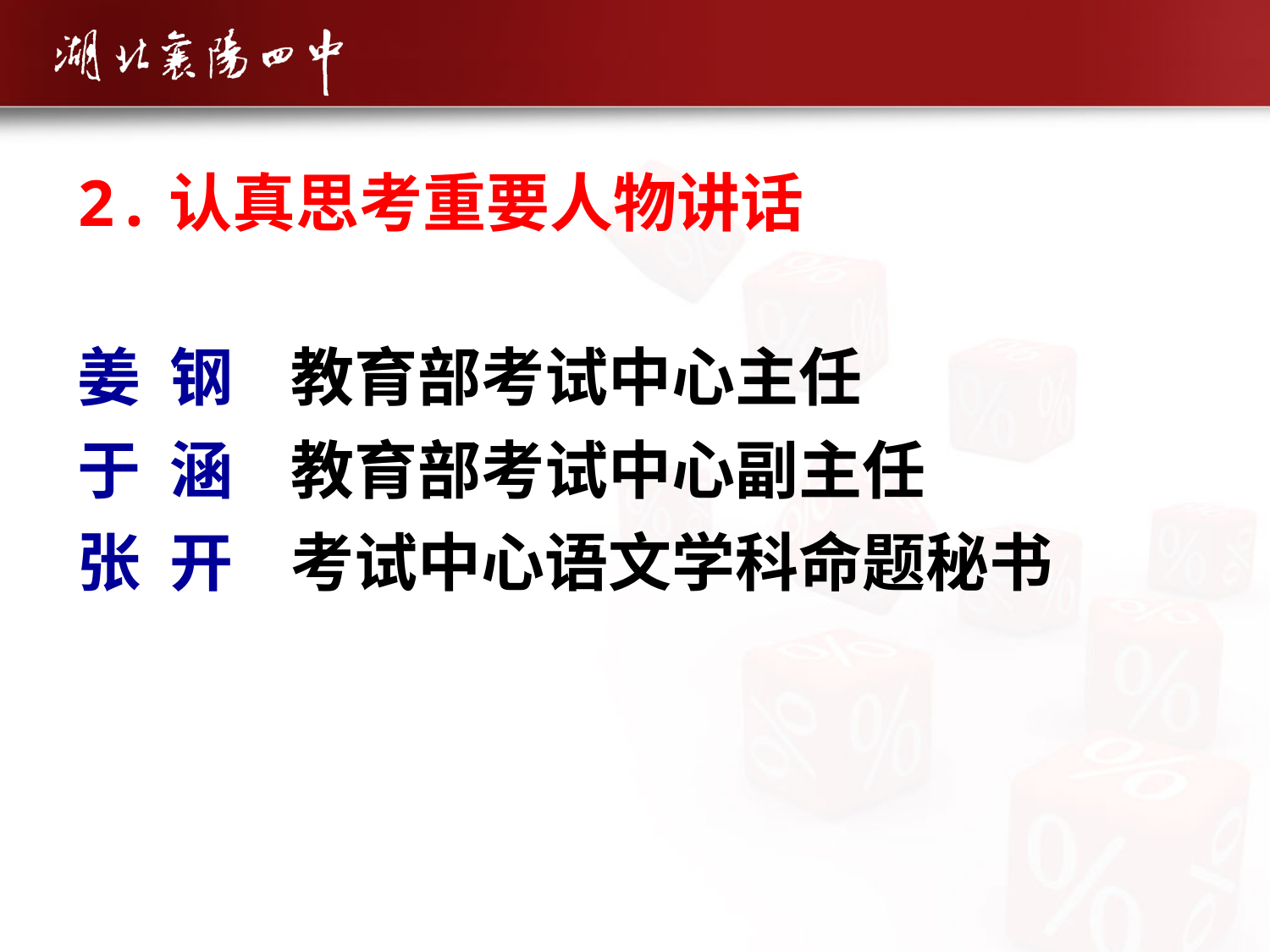

2.认真思考重要人物讲话

姜  钢    教育部考试中心主任
于  涵    教育部考试中心副主任
张  开    考试中心语文学科命题秘书